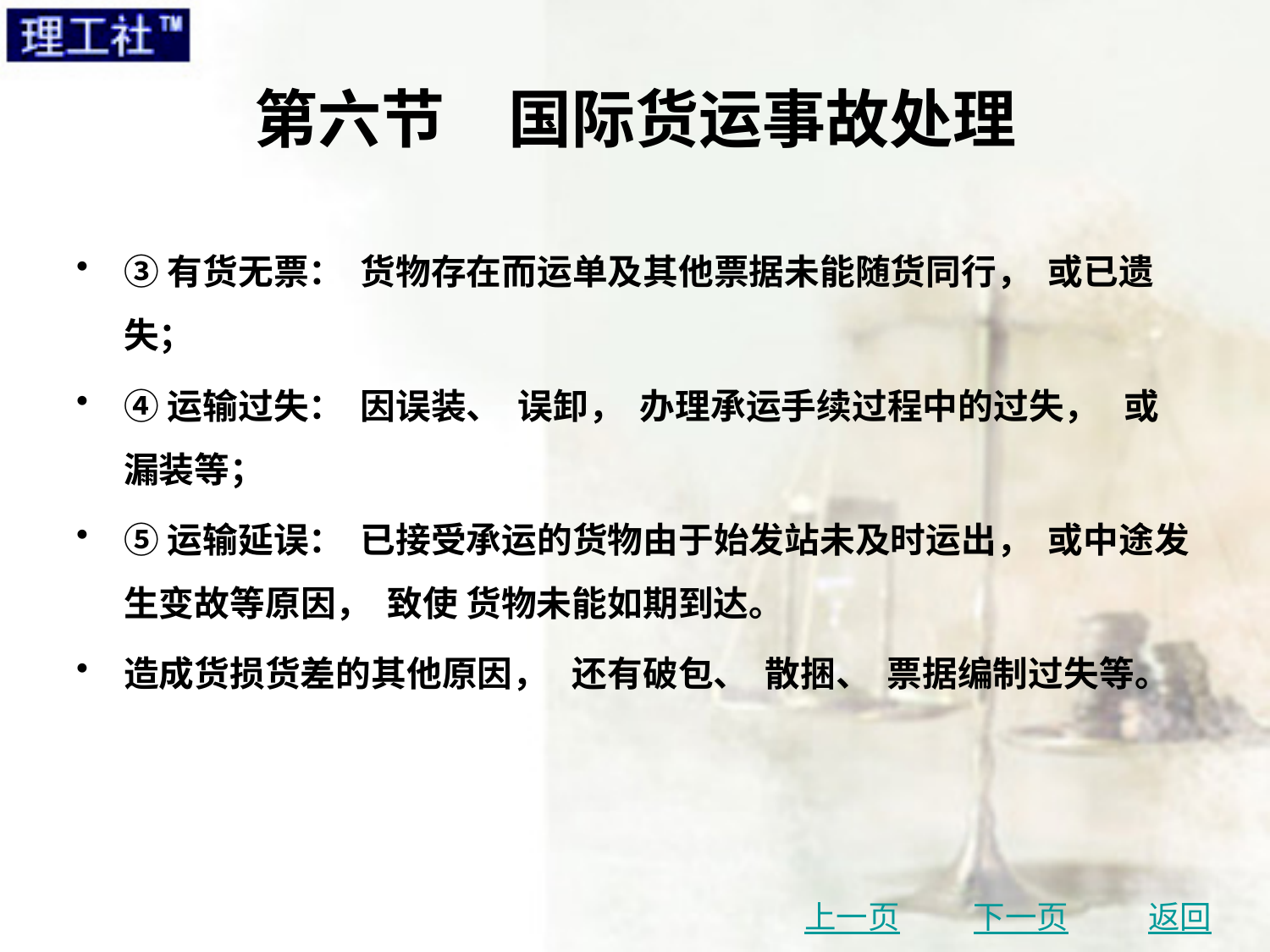

# 第六节　国际货运事故处理
③有货无票：  货物存在而运单及其他票据未能随货同行，  或已遗失；
④运输过失：  因误装、  误卸，  办理承运手续过程中的过失，   或漏装等；
⑤运输延误：  已接受承运的货物由于始发站未及时运出，  或中途发生变故等原因，  致使 货物未能如期到达。
造成货损货差的其他原因，   还有破包、  散捆、  票据编制过失等。

上一页
下一页
返回